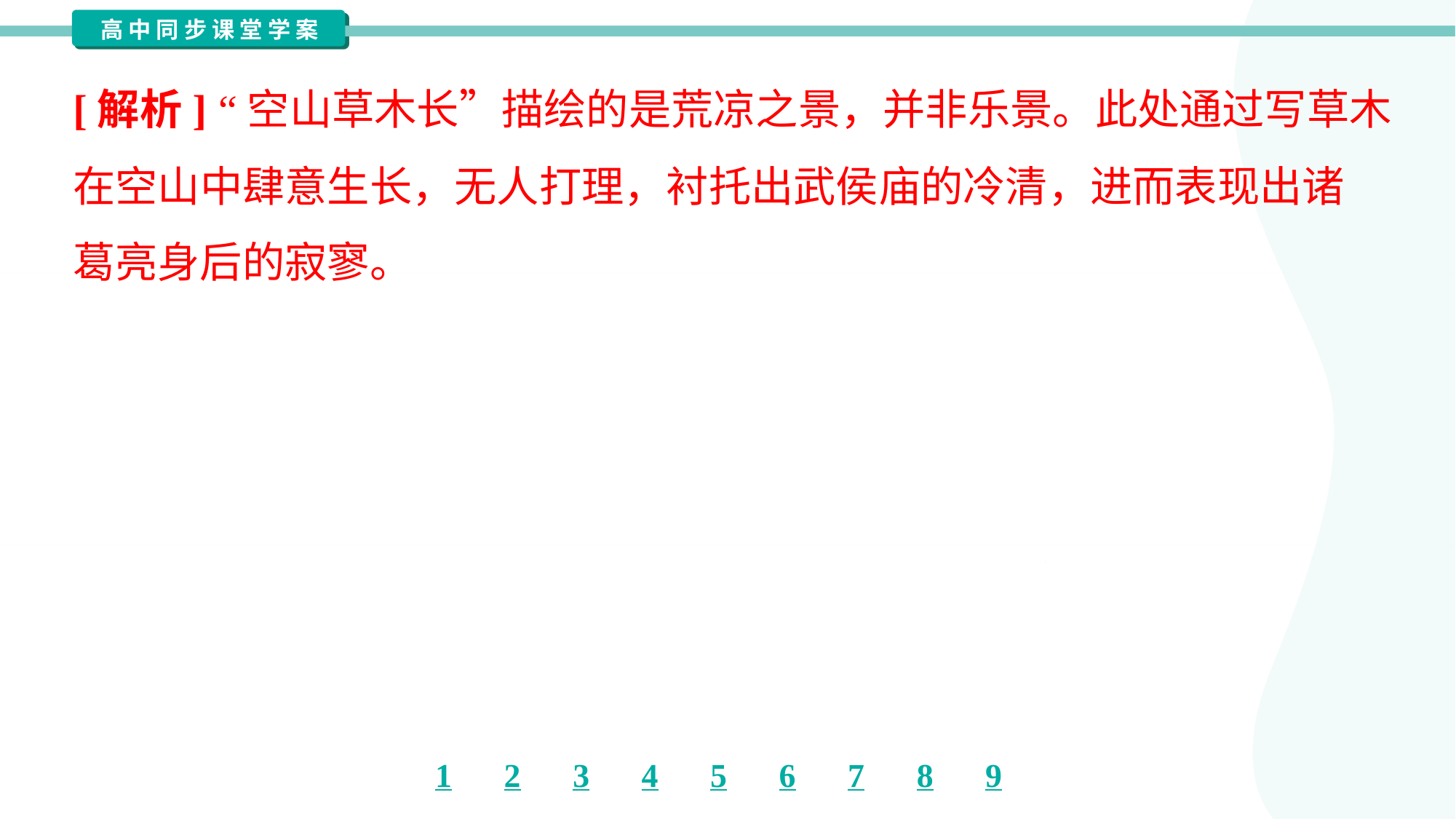

[解析] “空山草木长”描绘的是荒凉之景，并非乐景。此处通过写草木
在空山中肆意生长，无人打理，衬托出武侯庙的冷清，进而表现出诸
葛亮身后的寂寥。